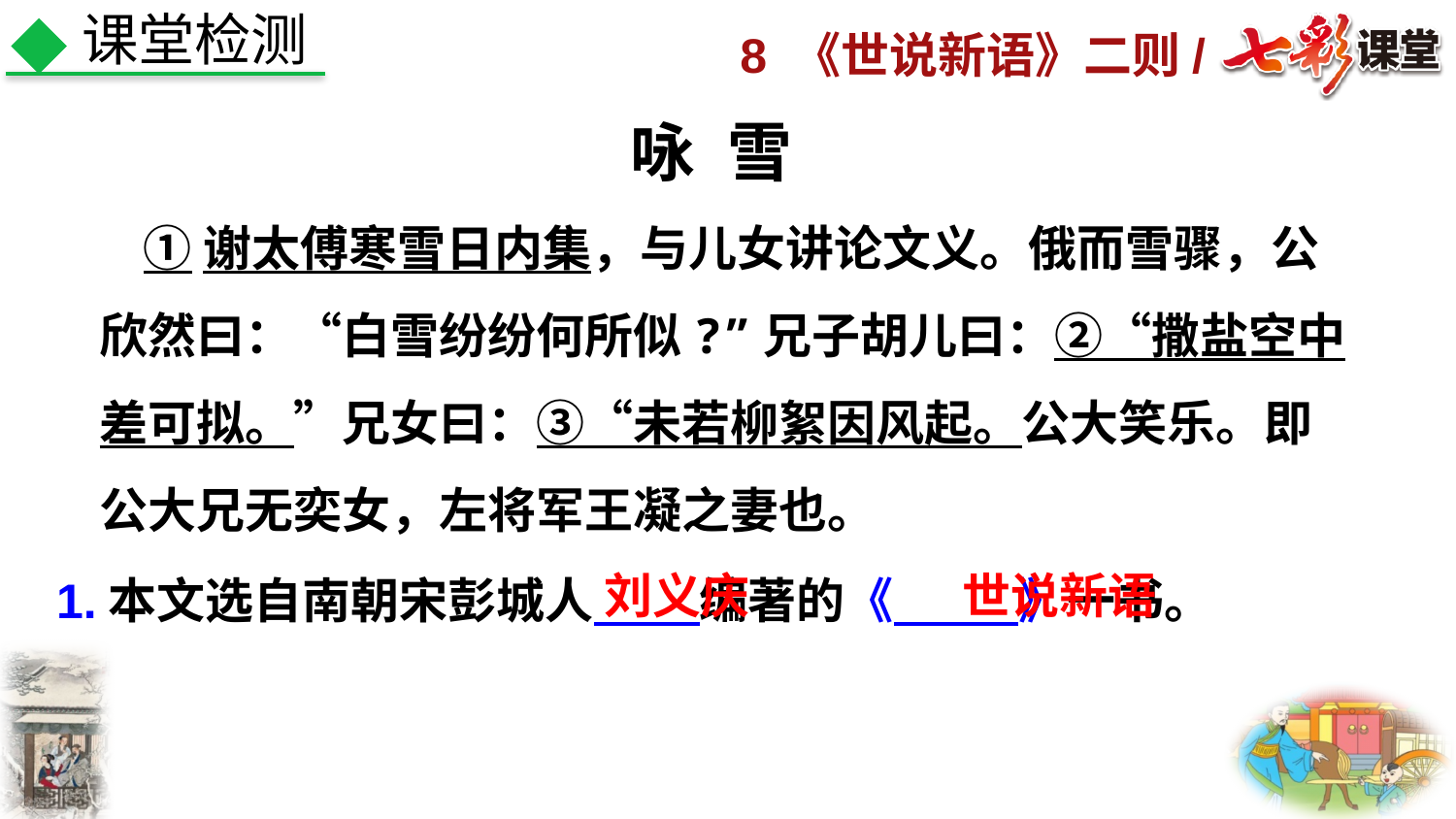

课堂检测

咏 雪
    ①谢太傅寒雪日内集，与儿女讲论文义。俄而雪骤，公欣然曰：“白雪纷纷何所似?”兄子胡儿曰：②“撒盐空中差可拟。”兄女曰：③“未若柳絮因风起。公大笑乐。即公大兄无奕女，左将军王凝之妻也。
刘义庆
世说新语
 1.本文选自南朝宋彭城人      编著的《         》一书。